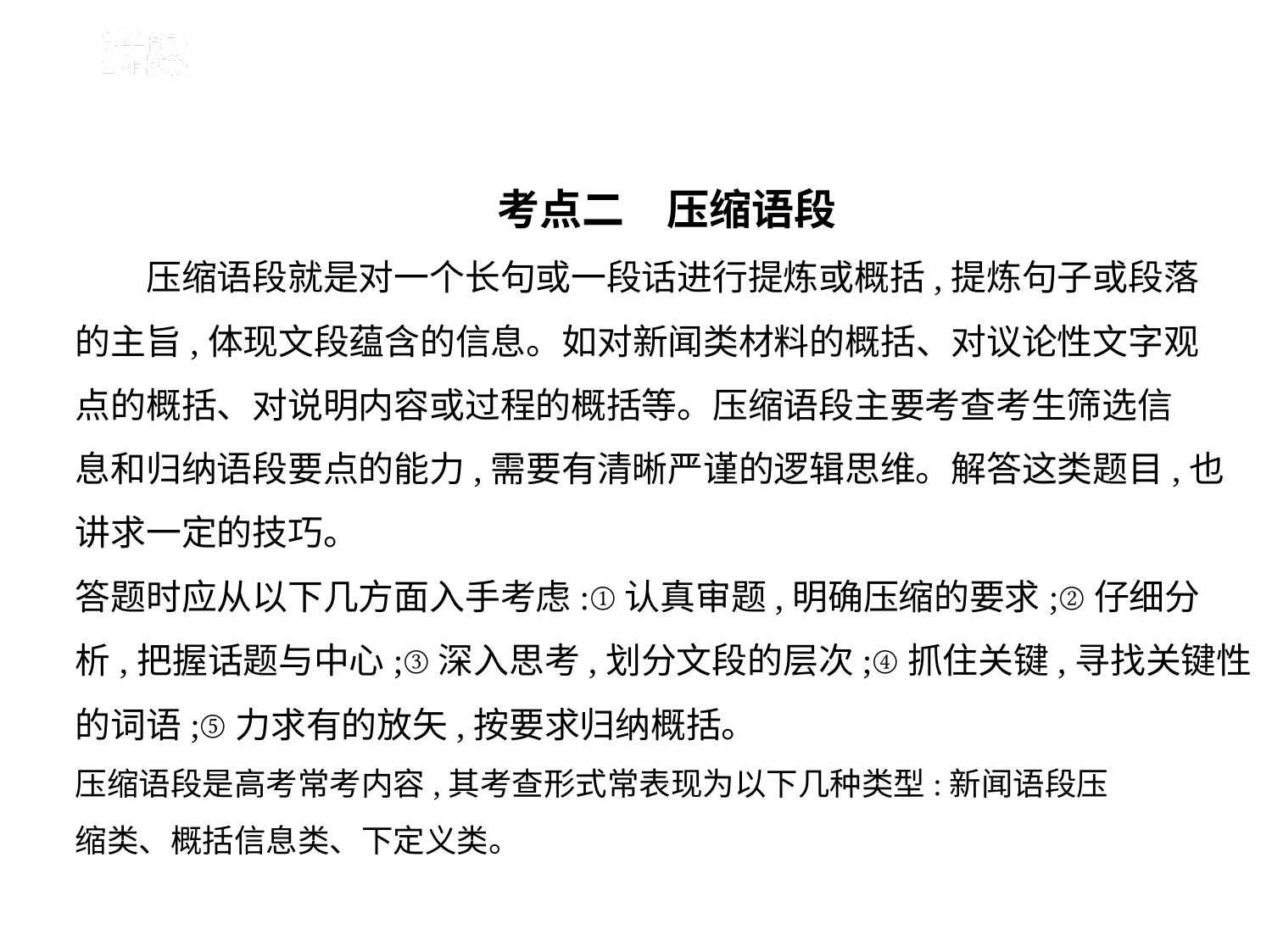

考点二　压缩语段
　　压缩语段就是对一个长句或一段话进行提炼或概括,提炼句子或段落
的主旨,体现文段蕴含的信息。如对新闻类材料的概括、对议论性文字观
点的概括、对说明内容或过程的概括等。压缩语段主要考查考生筛选信
息和归纳语段要点的能力,需要有清晰严谨的逻辑思维。解答这类题目,也
讲求一定的技巧。
答题时应从以下几方面入手考虑:①认真审题,明确压缩的要求;②仔细分
析,把握话题与中心;③深入思考,划分文段的层次;④抓住关键,寻找关键性
的词语;⑤力求有的放矢,按要求归纳概括。
压缩语段是高考常考内容,其考查形式常表现为以下几种类型:新闻语段压
缩类、概括信息类、下定义类。